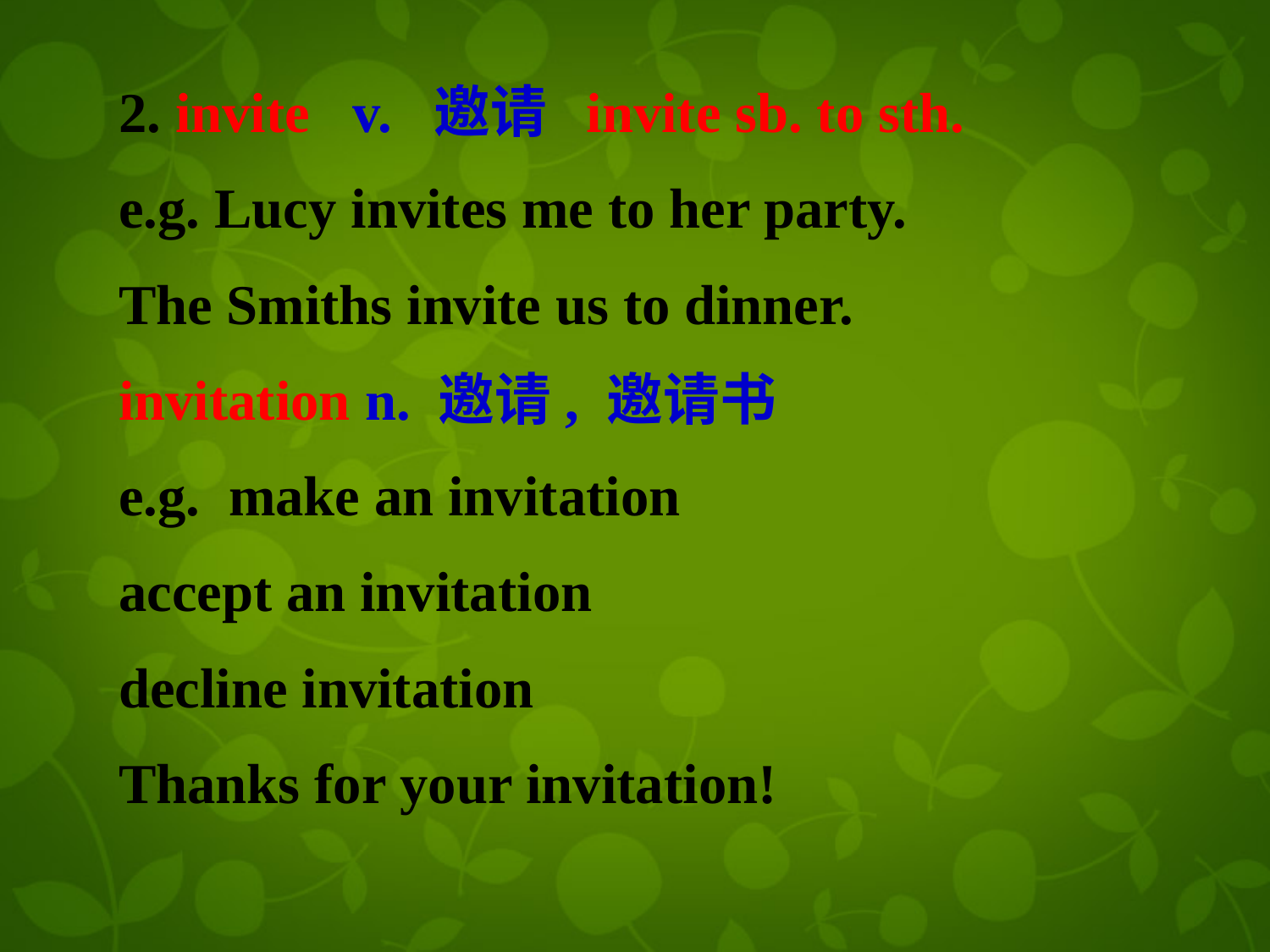

2. invite   v.  邀请  invite sb. to sth.
e.g. Lucy invites me to her party.
The Smiths invite us to dinner.
invitation n. 邀请, 邀请书
e.g.  make an invitation
accept an invitation
decline invitation
Thanks for your invitation!